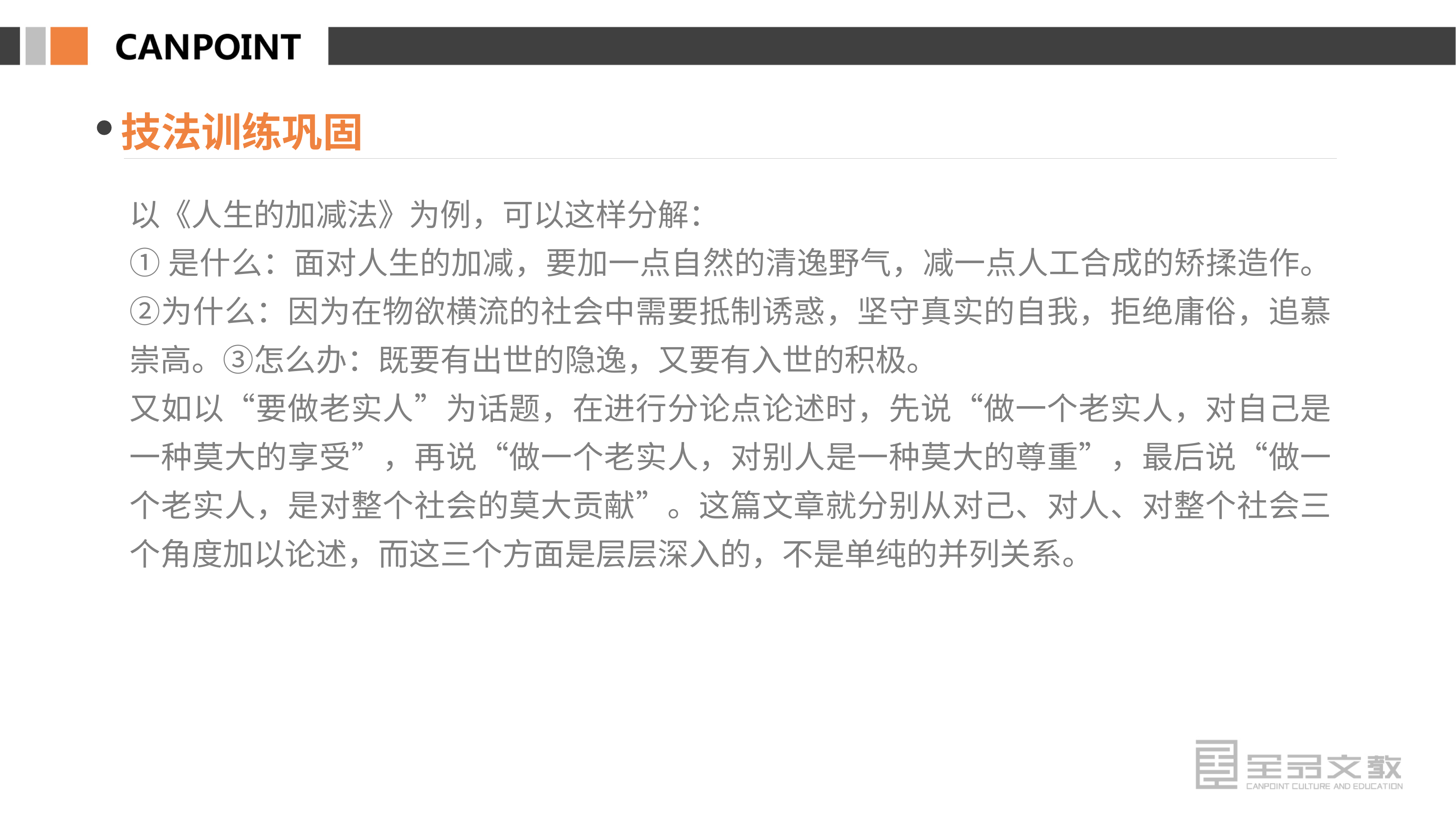

技法训练巩固

以《人生的加减法》为例，可以这样分解：
①是什么：面对人生的加减，要加一点自然的清逸野气，减一点人工合成的矫揉造作。②为什么：因为在物欲横流的社会中需要抵制诱惑，坚守真实的自我，拒绝庸俗，追慕崇高。③怎么办：既要有出世的隐逸，又要有入世的积极。
又如以“要做老实人”为话题，在进行分论点论述时，先说“做一个老实人，对自己是一种莫大的享受”，再说“做一个老实人，对别人是一种莫大的尊重”，最后说“做一个老实人，是对整个社会的莫大贡献”。这篇文章就分别从对己、对人、对整个社会三个角度加以论述，而这三个方面是层层深入的，不是单纯的并列关系。